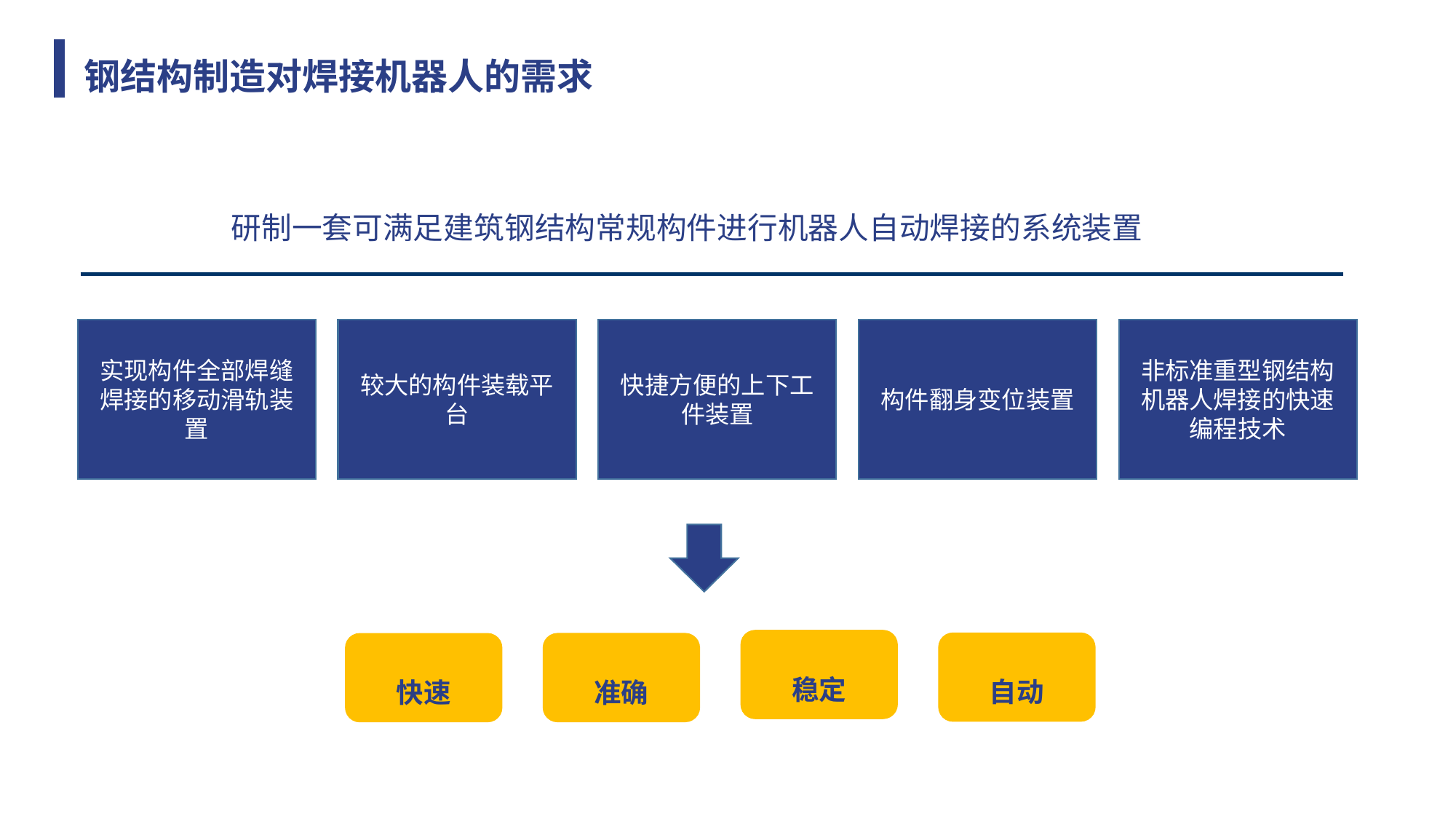

钢结构制造对焊接机器人的需求

研制一套可满足建筑钢结构常规构件进行机器人自动焊接的系统装置
实现构件全部焊缝焊接的移动滑轨装置
较大的构件装载平台
快捷方便的上下工件装置
构件翻身变位装置
非标准重型钢结构机器人焊接的快速编程技术

稳定
自动
准确
快速